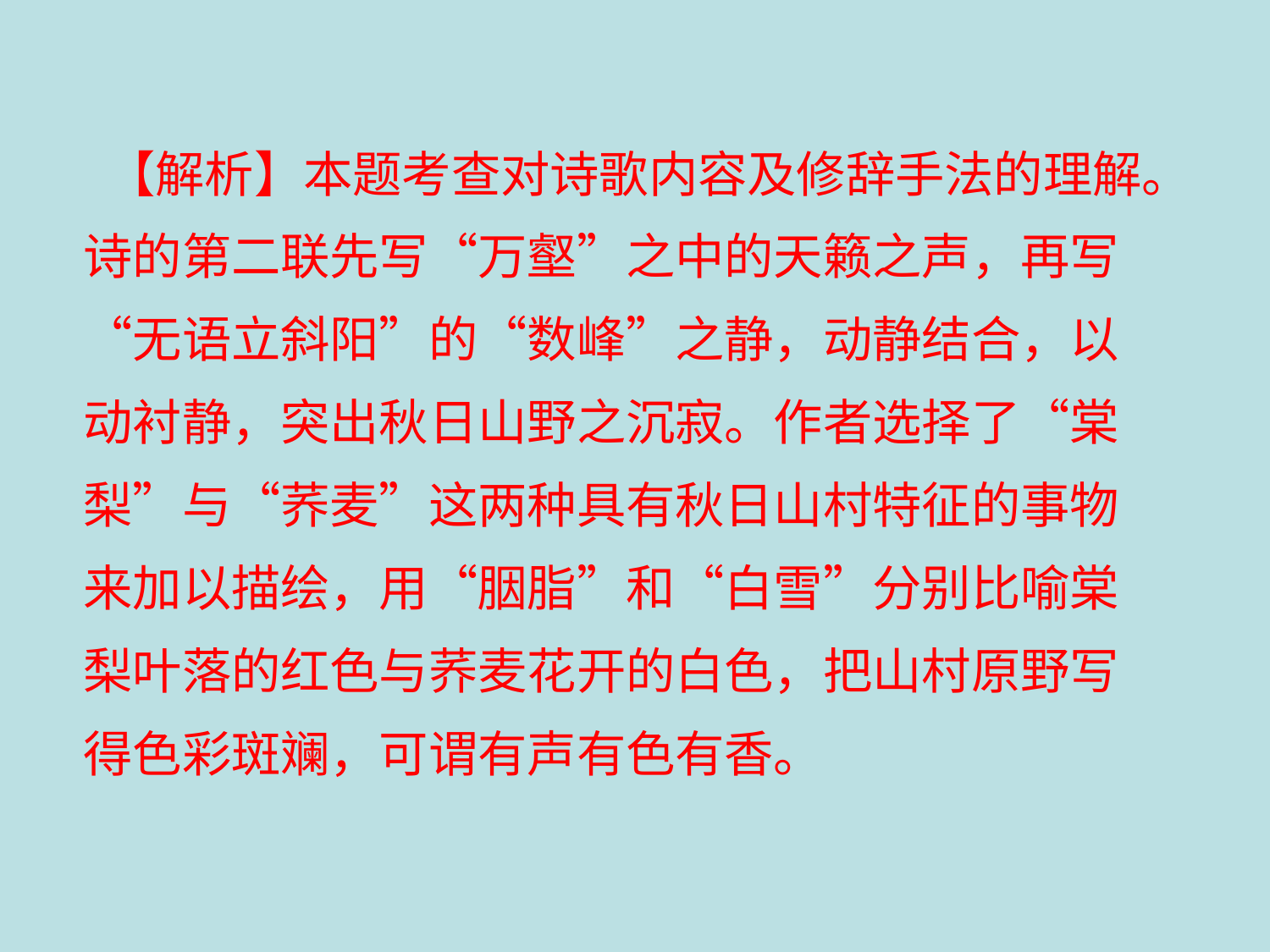

【解析】本题考查对诗歌内容及修辞手法的理解。诗的第二联先写“万壑”之中的天籁之声，再写“无语立斜阳”的“数峰”之静，动静结合，以动衬静，突出秋日山野之沉寂。作者选择了“棠梨”与“荞麦”这两种具有秋日山村特征的事物来加以描绘，用“胭脂”和“白雪”分别比喻棠梨叶落的红色与荞麦花开的白色，把山村原野写得色彩斑斓，可谓有声有色有香。